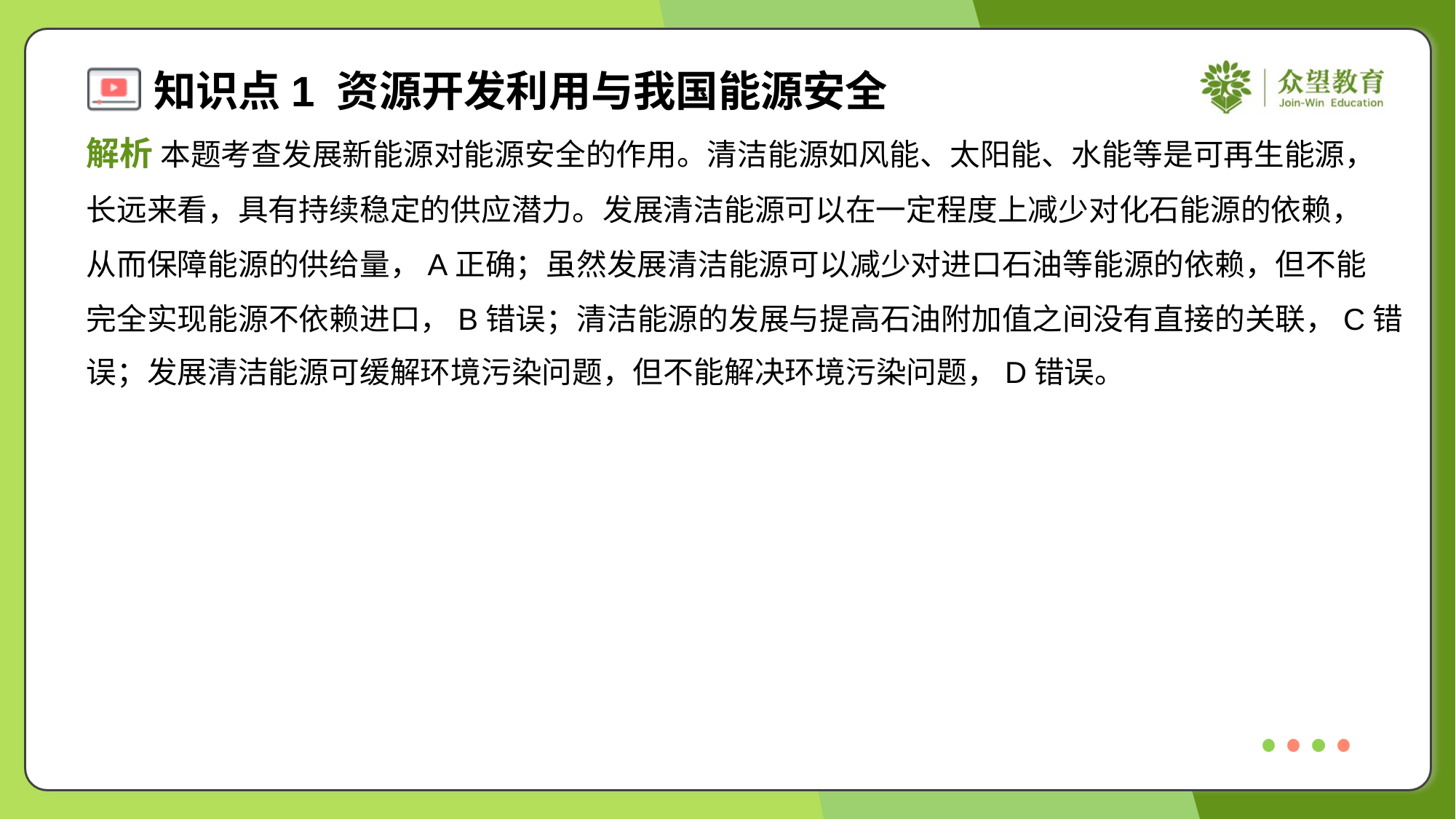

解析 本题考查发展新能源对能源安全的作用。清洁能源如风能、太阳能、水能等是可再生能源，
长远来看，具有持续稳定的供应潜力。发展清洁能源可以在一定程度上减少对化石能源的依赖，
从而保障能源的供给量，A正确；虽然发展清洁能源可以减少对进口石油等能源的依赖，但不能
完全实现能源不依赖进口，B错误；清洁能源的发展与提高石油附加值之间没有直接的关联，C错
误；发展清洁能源可缓解环境污染问题，但不能解决环境污染问题，D错误。